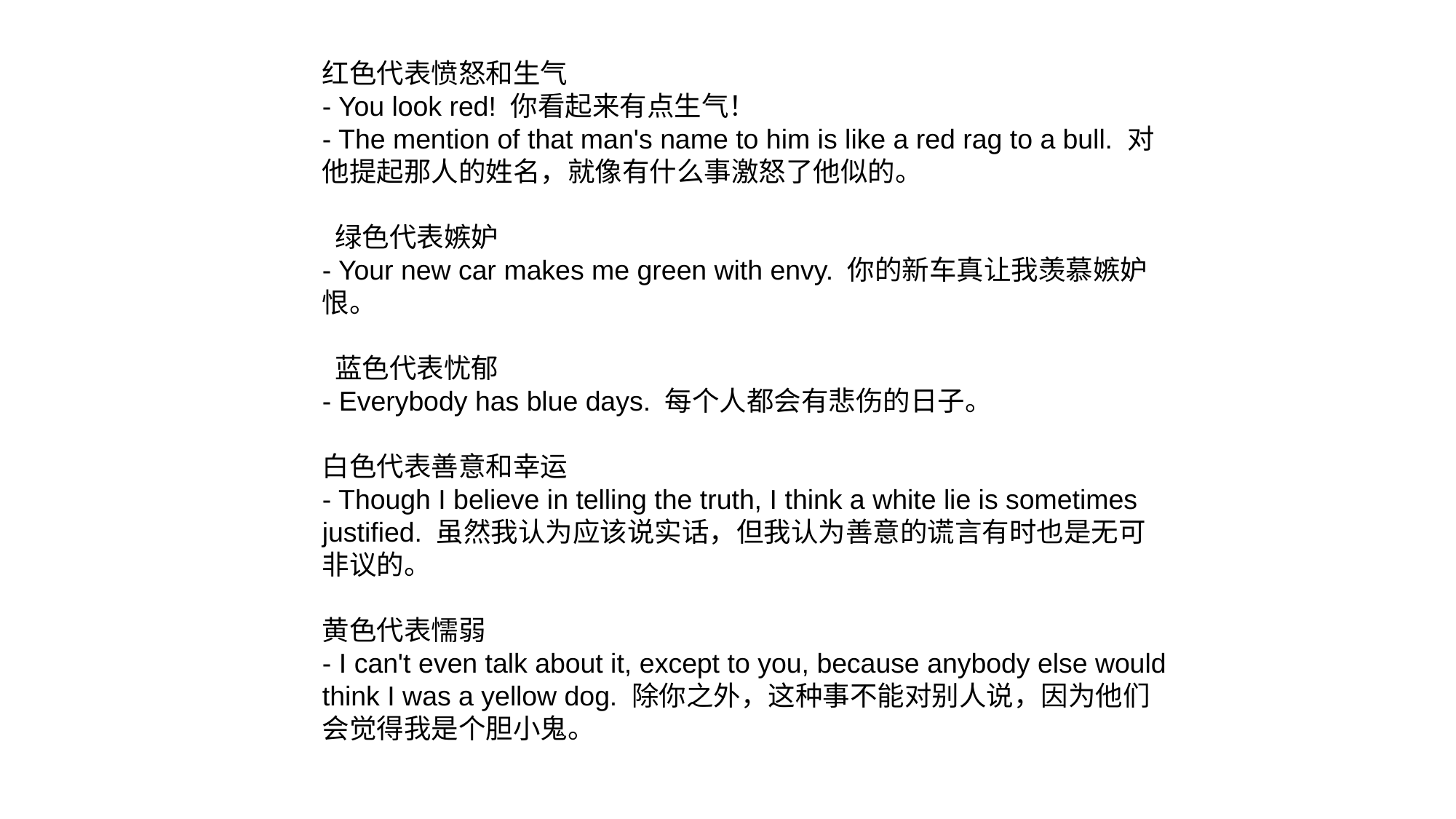

红色代表愤怒和生气
- You look red! 你看起来有点生气！
- The mention of that man's name to him is like a red rag to a bull. 对他提起那人的姓名，就像有什么事激怒了他似的。

 绿色代表嫉妒
- Your new car makes me green with envy. 你的新车真让我羡慕嫉妒恨。

 蓝色代表忧郁
- Everybody has blue days. 每个人都会有悲伤的日子。

白色代表善意和幸运
- Though I believe in telling the truth, I think a white lie is sometimes justified. 虽然我认为应该说实话，但我认为善意的谎言有时也是无可非议的。

黄色代表懦弱
- I can't even talk about it, except to you, because anybody else would think I was a yellow dog. 除你之外，这种事不能对别人说，因为他们会觉得我是个胆小鬼。